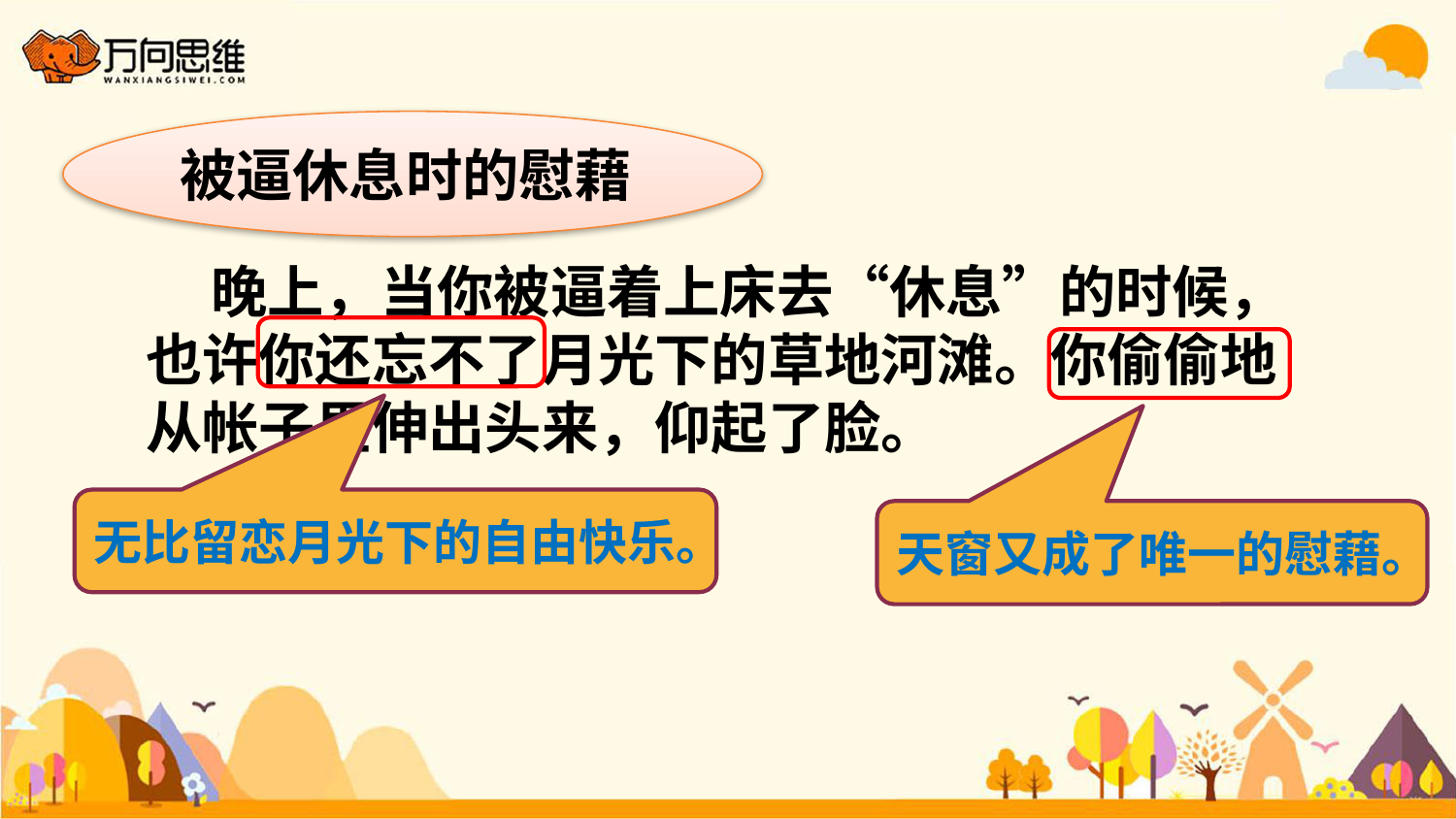

被逼休息时的慰藉
    晚上，当你被逼着上床去“休息”的时候，也许你还忘不了月光下的草地河滩。你偷偷地从帐子里伸出头来，仰起了脸。

无比留恋月光下的自由快乐。
天窗又成了唯一的慰藉。